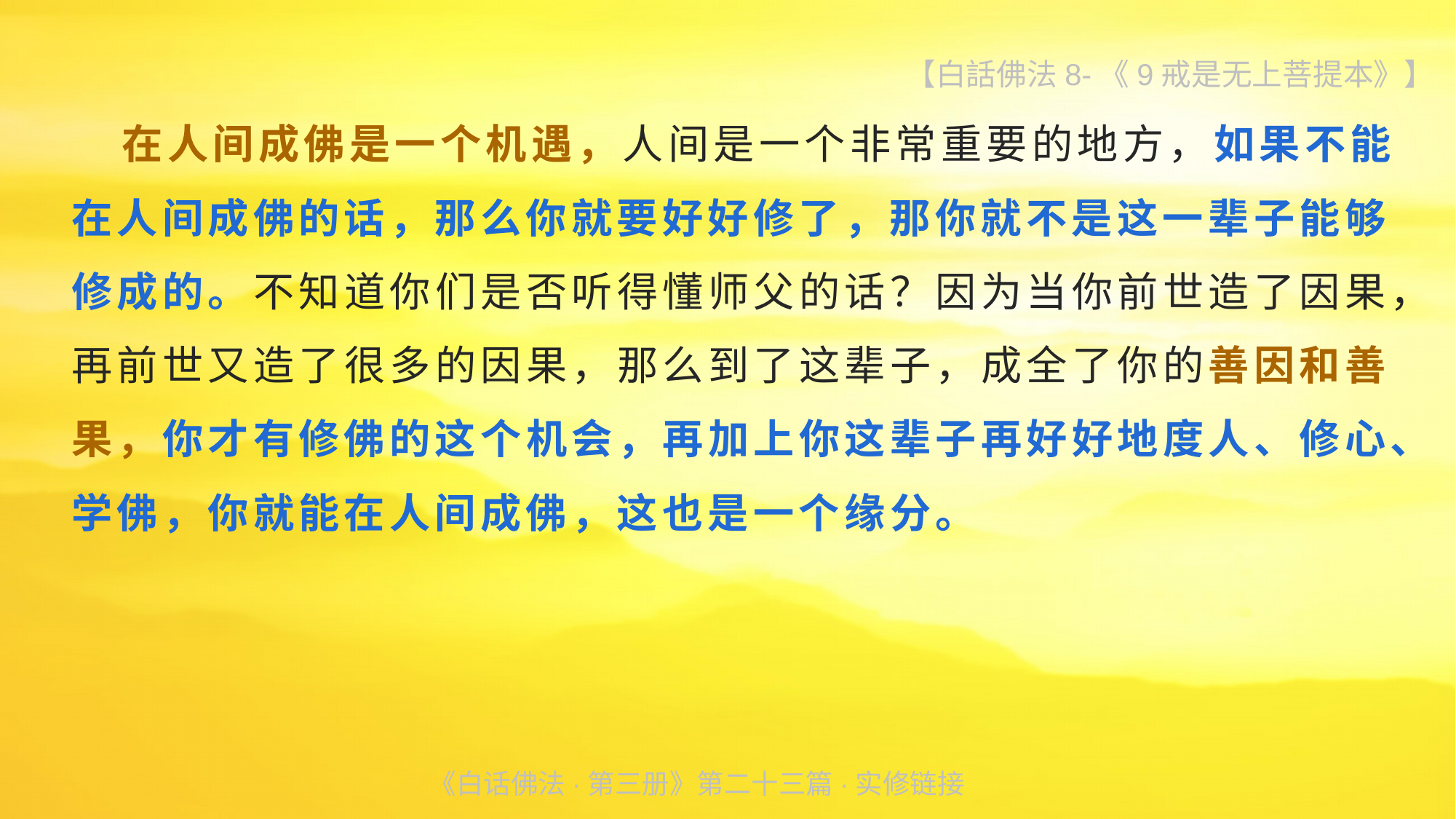

【白話佛法8-《9戒是无上菩提本》】
   在人间成佛是一个机遇，人间是一个非常重要的地方，如果不能在人间成佛的话，那么你就要好好修了，那你就不是这一辈子能够修成的。不知道你们是否听得懂师父的话？因为当你前世造了因果，再前世又造了很多的因果，那么到了这辈子，成全了你的善因和善果，你才有修佛的这个机会，再加上你这辈子再好好地度人、修心、学佛，你就能在人间成佛，这也是一个缘分。
《白话佛法·第三册》第二十三篇·实修链接